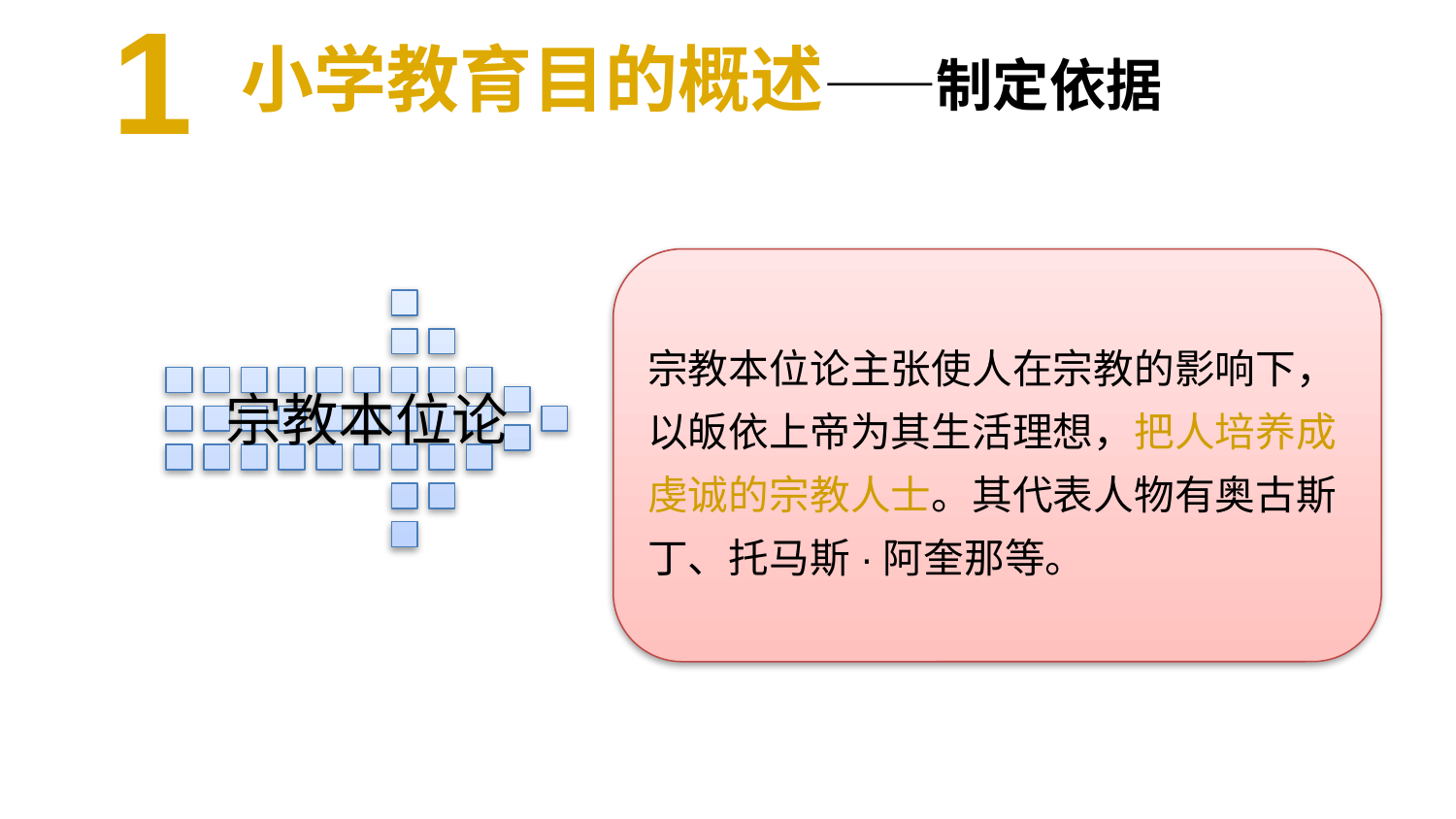

1
小学教育目的概述——制定依据
宗教本位论主张使人在宗教的影响下，以皈依上帝为其生活理想，把人培养成虔诚的宗教人士。其代表人物有奥古斯丁、托马斯·阿奎那等。
宗教本位论